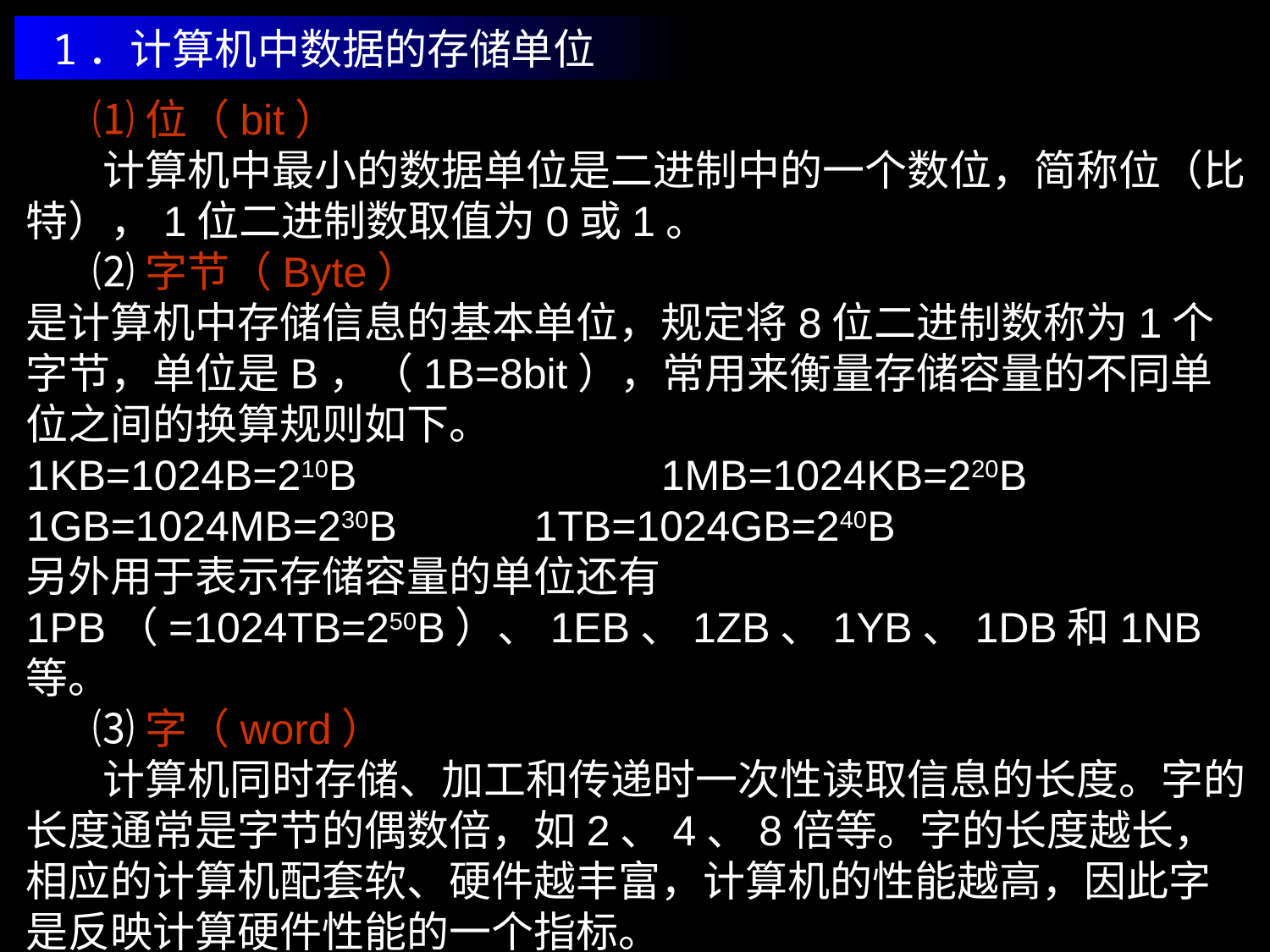

1．计算机中数据的存储单位
       ⑴位（bit）
       计算机中最小的数据单位是二进制中的一个数位，简称位（比特），1位二进制数取值为0或1。
       ⑵字节（Byte）
是计算机中存储信息的基本单位，规定将8位二进制数称为1个字节，单位是B，（1B=8bit），常用来衡量存储容量的不同单位之间的换算规则如下。
1KB=1024B=210B			1MB=1024KB=220B
1GB=1024MB=230B		1TB=1024GB=240B
另外用于表示存储容量的单位还有1PB（=1024TB=250B）、1EB、1ZB、1YB、1DB和1NB等。
       ⑶字（word）
       计算机同时存储、加工和传递时一次性读取信息的长度。字的长度通常是字节的偶数倍，如2、4、8倍等。字的长度越长，相应的计算机配套软、硬件越丰富，计算机的性能越高，因此字是反映计算硬件性能的一个指标。